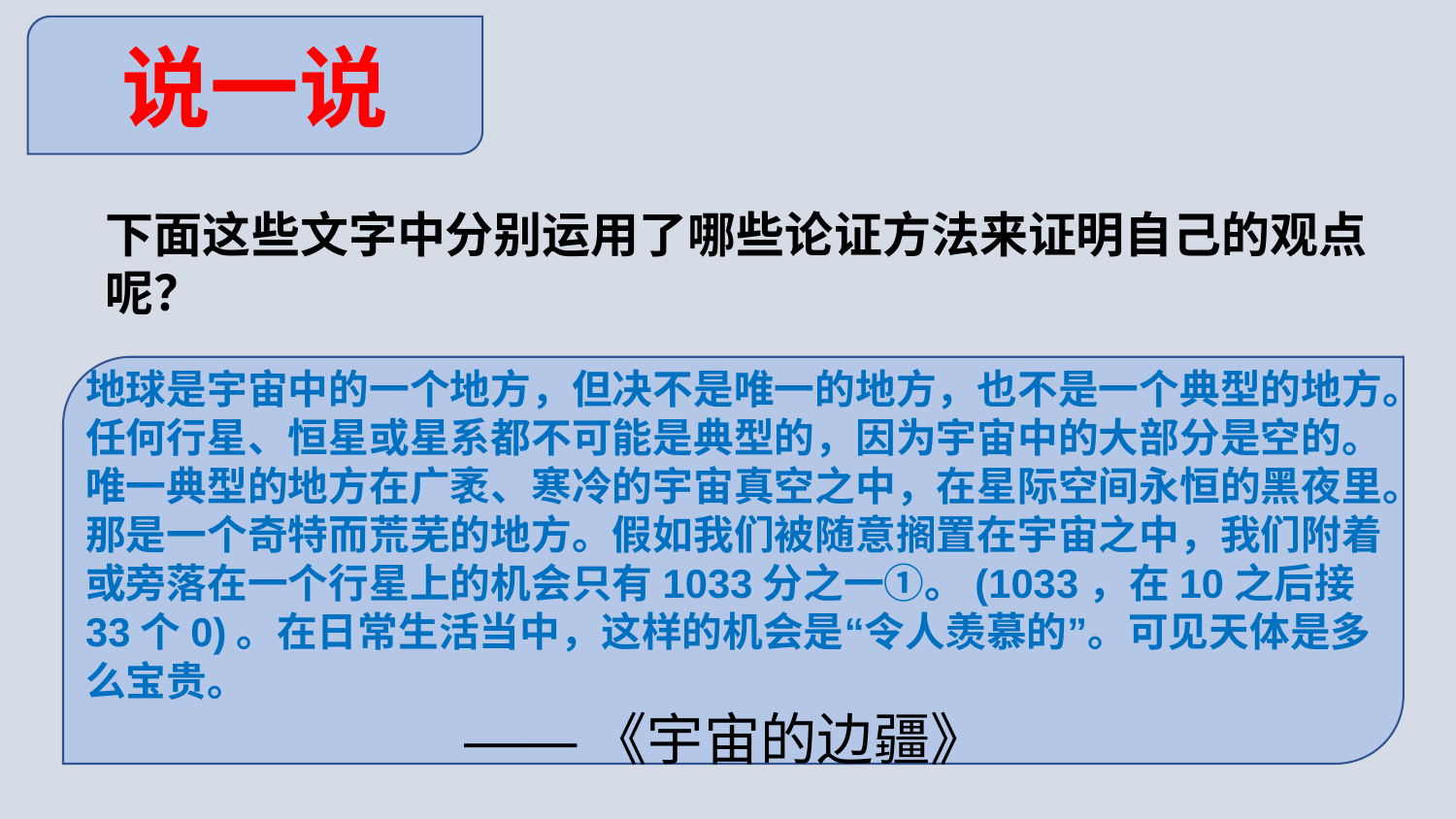

说一说
下面这些文字中分别运用了哪些论证方法来证明自己的观点呢？

地球是宇宙中的一个地方，但决不是唯一的地方，也不是一个典型的地方。任何行星、恒星或星系都不可能是典型的，因为宇宙中的大部分是空的。唯一典型的地方在广袤、寒冷的宇宙真空之中，在星际空间永恒的黑夜里。那是一个奇特而荒芜的地方。假如我们被随意搁置在宇宙之中，我们附着或旁落在一个行星上的机会只有1033分之一①。(1033，在10之后接33个0)。在日常生活当中，这样的机会是“令人羡慕的”。可见天体是多么宝贵。
                        ——《宇宙的边疆》